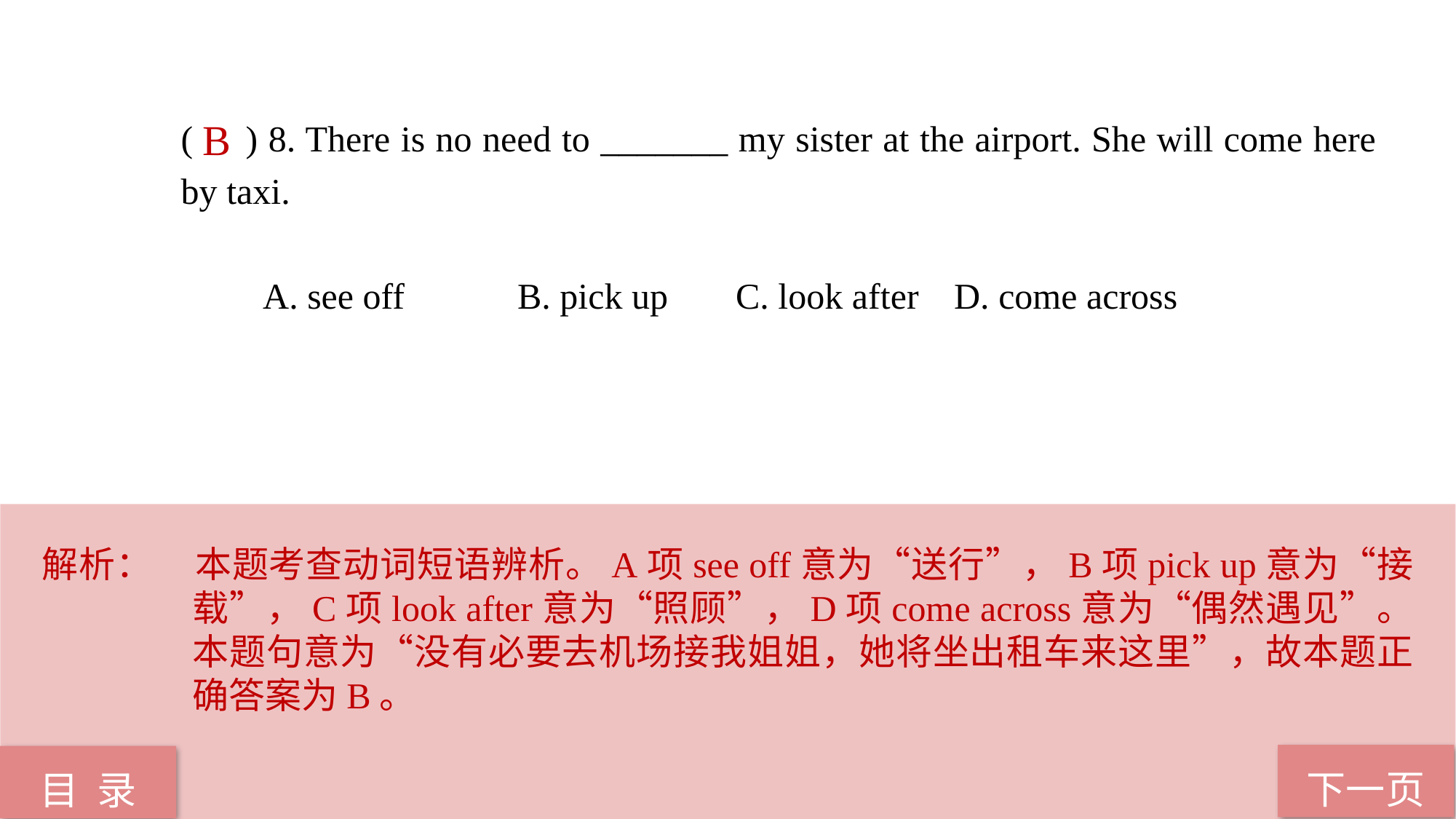

(     ) 8. There is no need to _______ my sister at the airport. She will come here by taxi.

         A. see off 	 B. pick up 	 C. look after 	 D. come across
B
解析：	本题考查动词短语辨析。A项see off意为“送行”，B项pick up意为“接载”，C项look after意为“照顾”，D项come across意为“偶然遇见”。本题句意为“没有必要去机场接我姐姐，她将坐出租车来这里”，故本题正确答案为B。